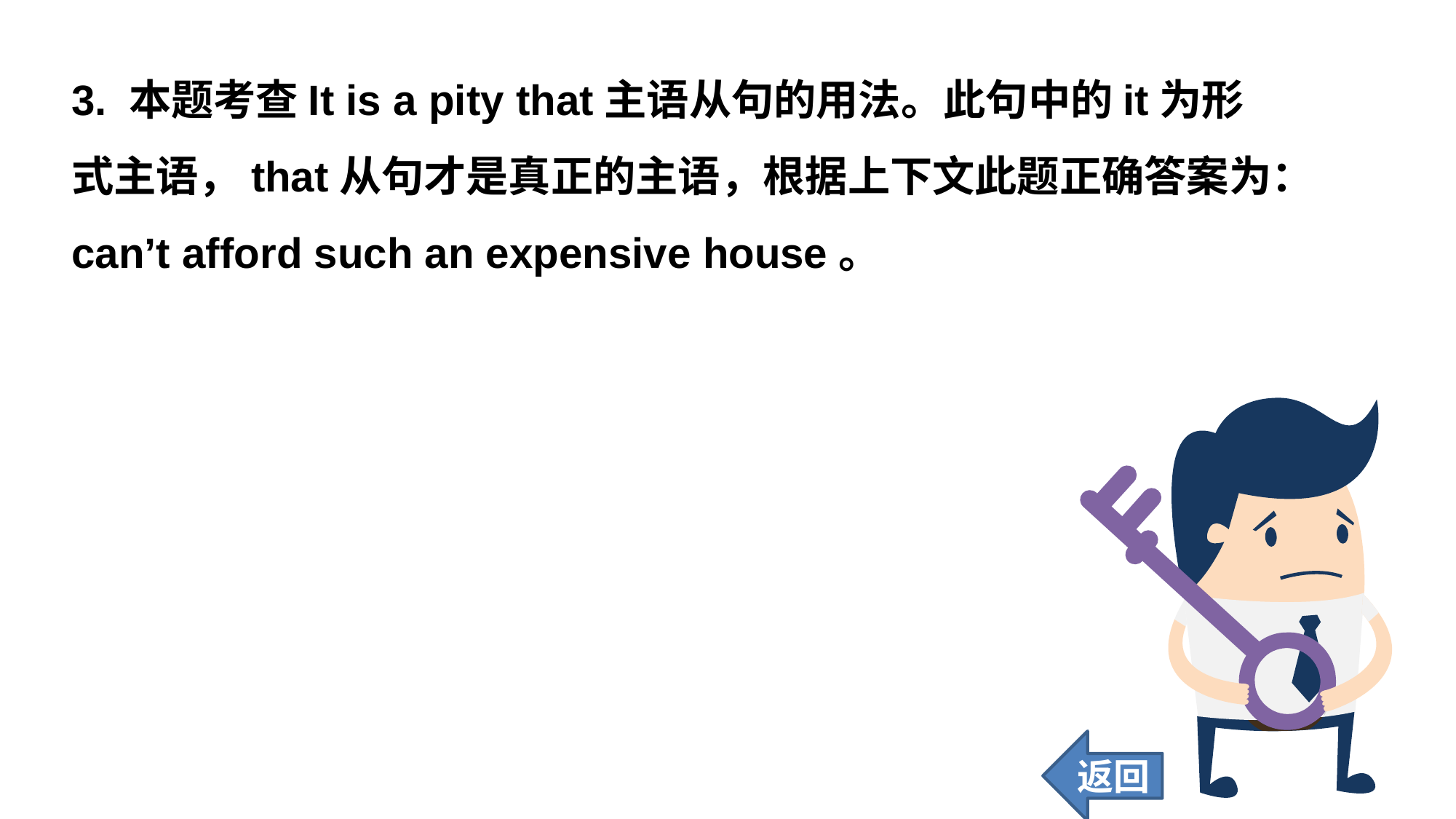

3. 本题考查It is a pity that主语从句的用法。此句中的it为形式主语，that从句才是真正的主语，根据上下文此题正确答案为：can’t afford such an expensive house。

返回
91